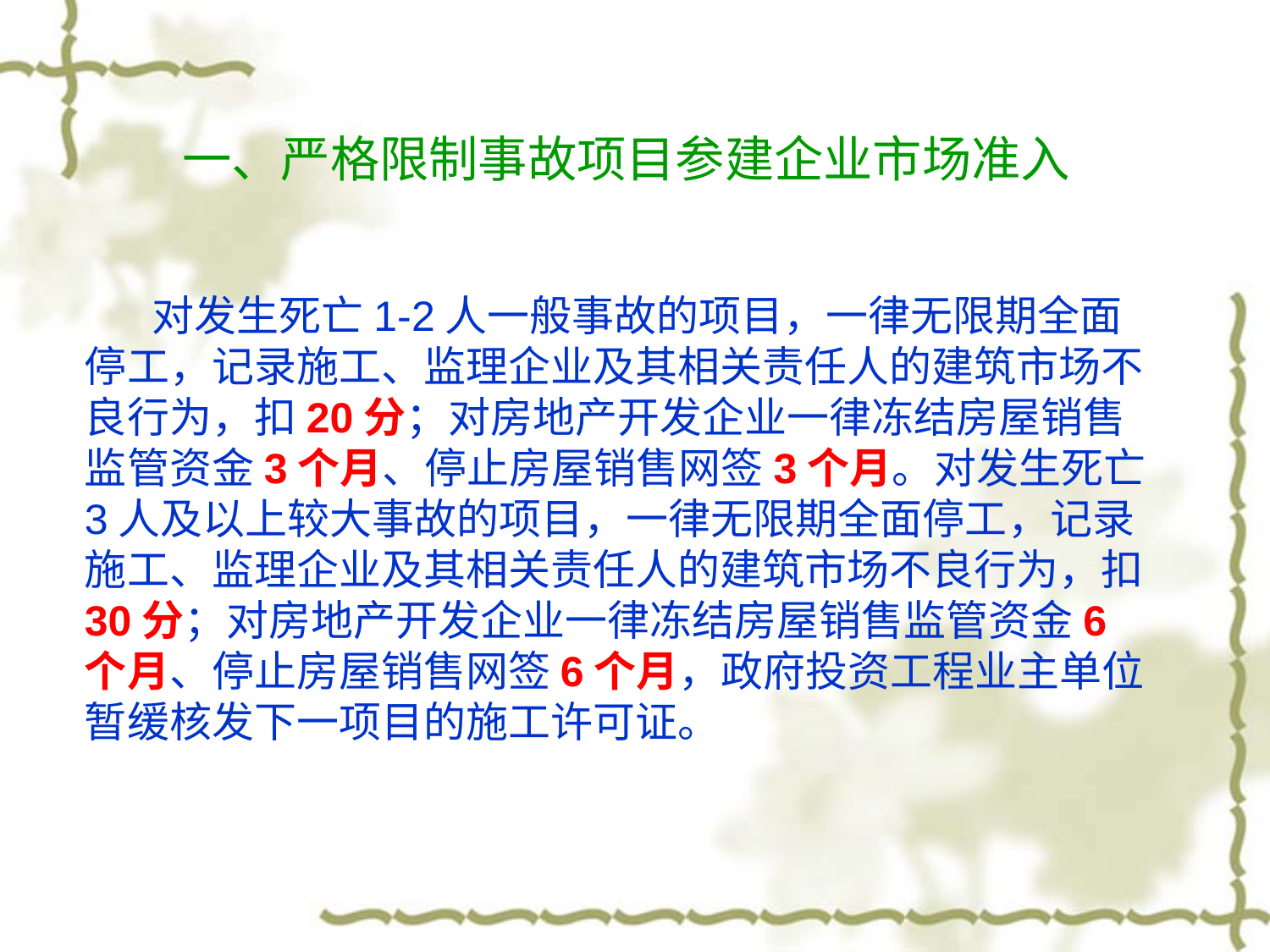

# 一、严格限制事故项目参建企业市场准入
      对发生死亡1-2人一般事故的项目，一律无限期全面停工，记录施工、监理企业及其相关责任人的建筑市场不良行为，扣20分；对房地产开发企业一律冻结房屋销售监管资金3个月、停止房屋销售网签3个月。对发生死亡3人及以上较大事故的项目，一律无限期全面停工，记录施工、监理企业及其相关责任人的建筑市场不良行为，扣30分；对房地产开发企业一律冻结房屋销售监管资金6个月、停止房屋销售网签6个月，政府投资工程业主单位暂缓核发下一项目的施工许可证。